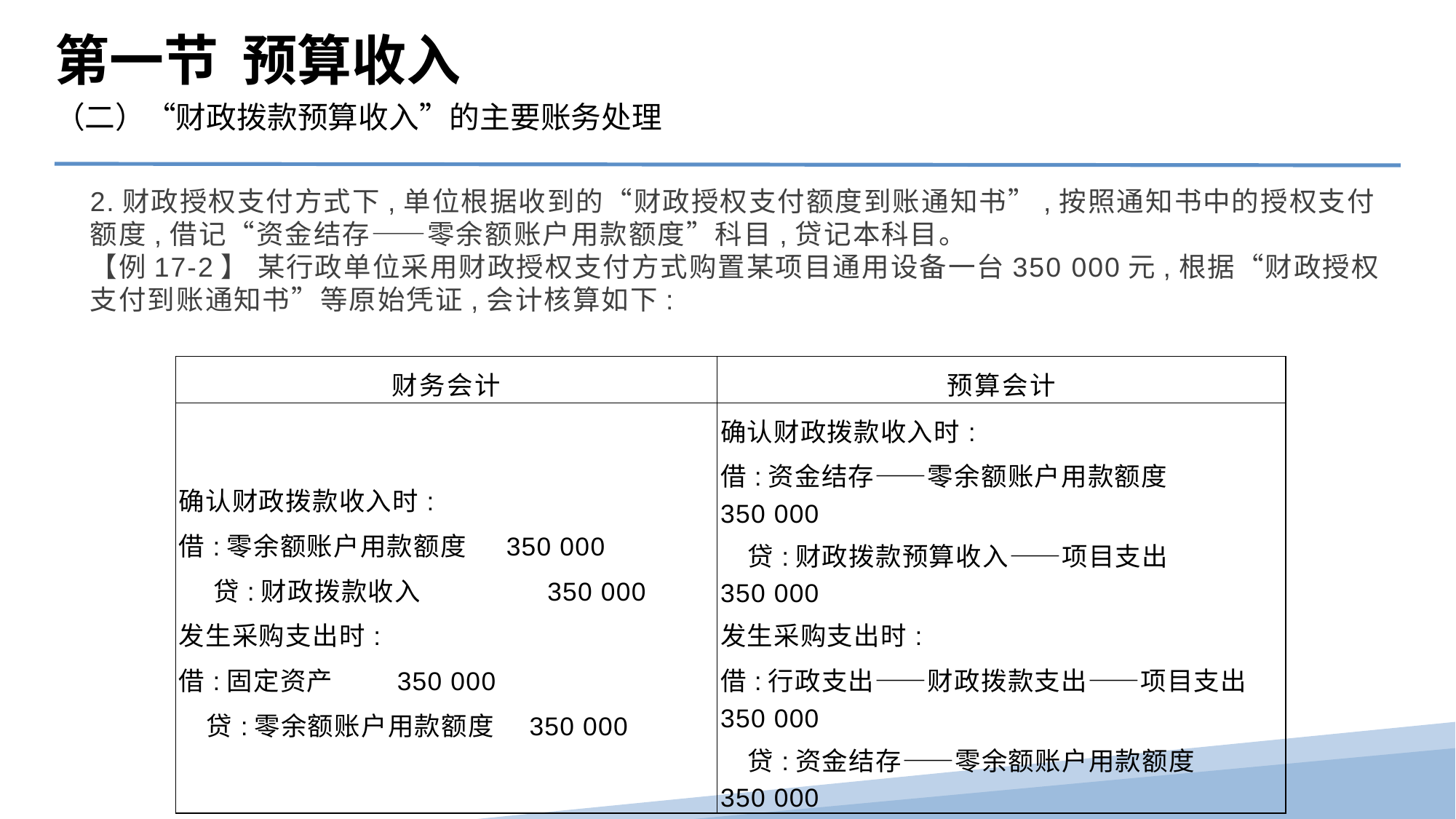

第一节  预算收入
（二）“财政拨款预算收入”的主要账务处理
2.财政授权支付方式下,单位根据收到的“财政授权支付额度到账通知书”,按照通知书中的授权支付额度,借记“资金结存——零余额账户用款额度”科目,贷记本科目。
【例17-2】 某行政单位采用财政授权支付方式购置某项目通用设备一台350 000元,根据“财政授权支付到账通知书”等原始凭证,会计核算如下:

| 财务会计 | 预算会计 |
| --- | --- |
| 确认财政拨款收入时: 借:零余额账户用款额度 350 000 贷:财政拨款收入 350 000 发生采购支出时: 借:固定资产 350 000 贷:零余额账户用款额度 350 000 | 确认财政拨款收入时: 借:资金结存——零余额账户用款额度 350 000 贷:财政拨款预算收入——项目支出 350 000 发生采购支出时: 借:行政支出——财政拨款支出——项目支出 350 000 贷:资金结存——零余额账户用款额度 350 000 |